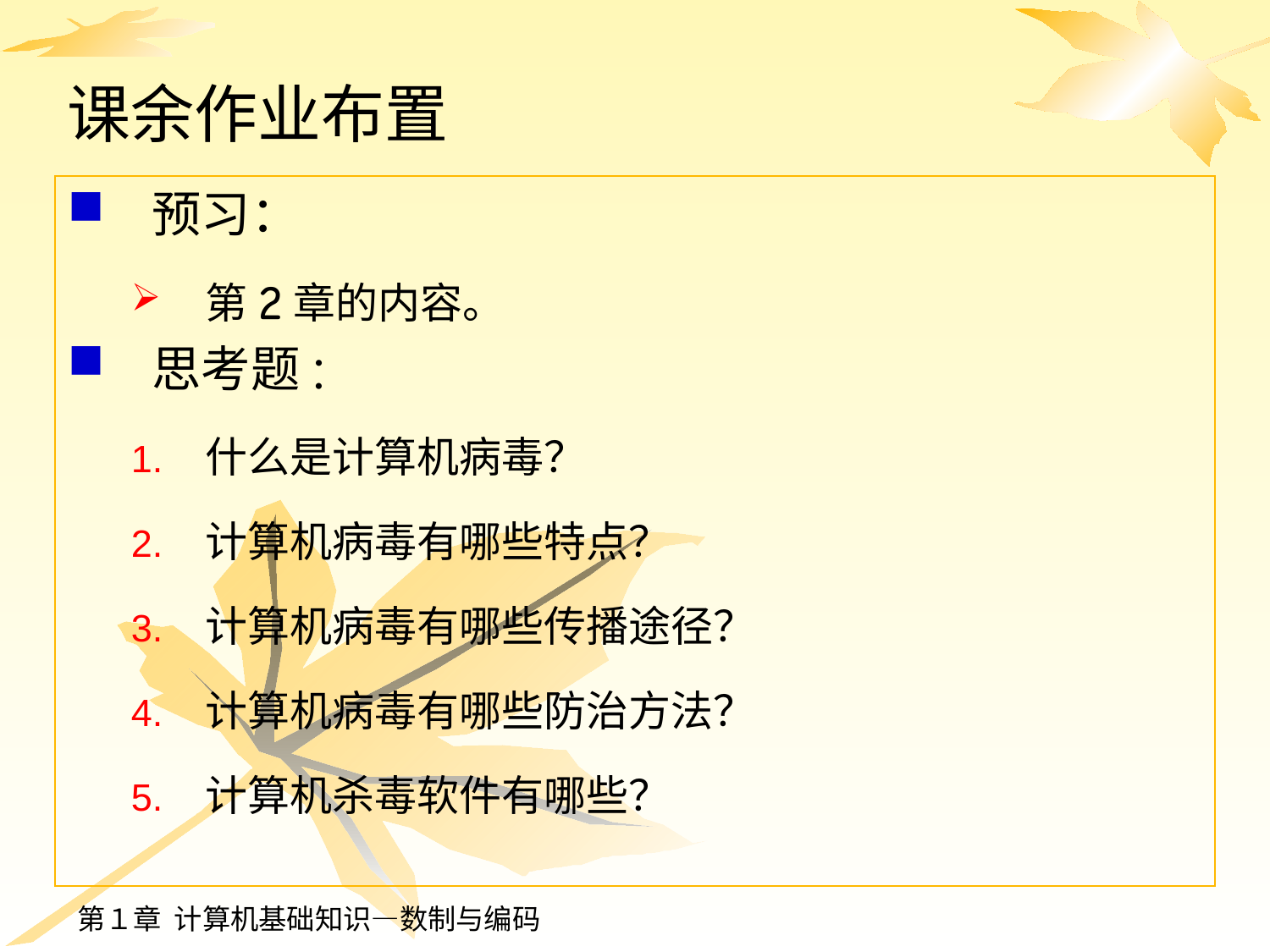

# 课余作业布置
预习：
第2章的内容。
思考题:
什么是计算机病毒？
计算机病毒有哪些特点？
计算机病毒有哪些传播途径？
计算机病毒有哪些防治方法？
计算机杀毒软件有哪些？